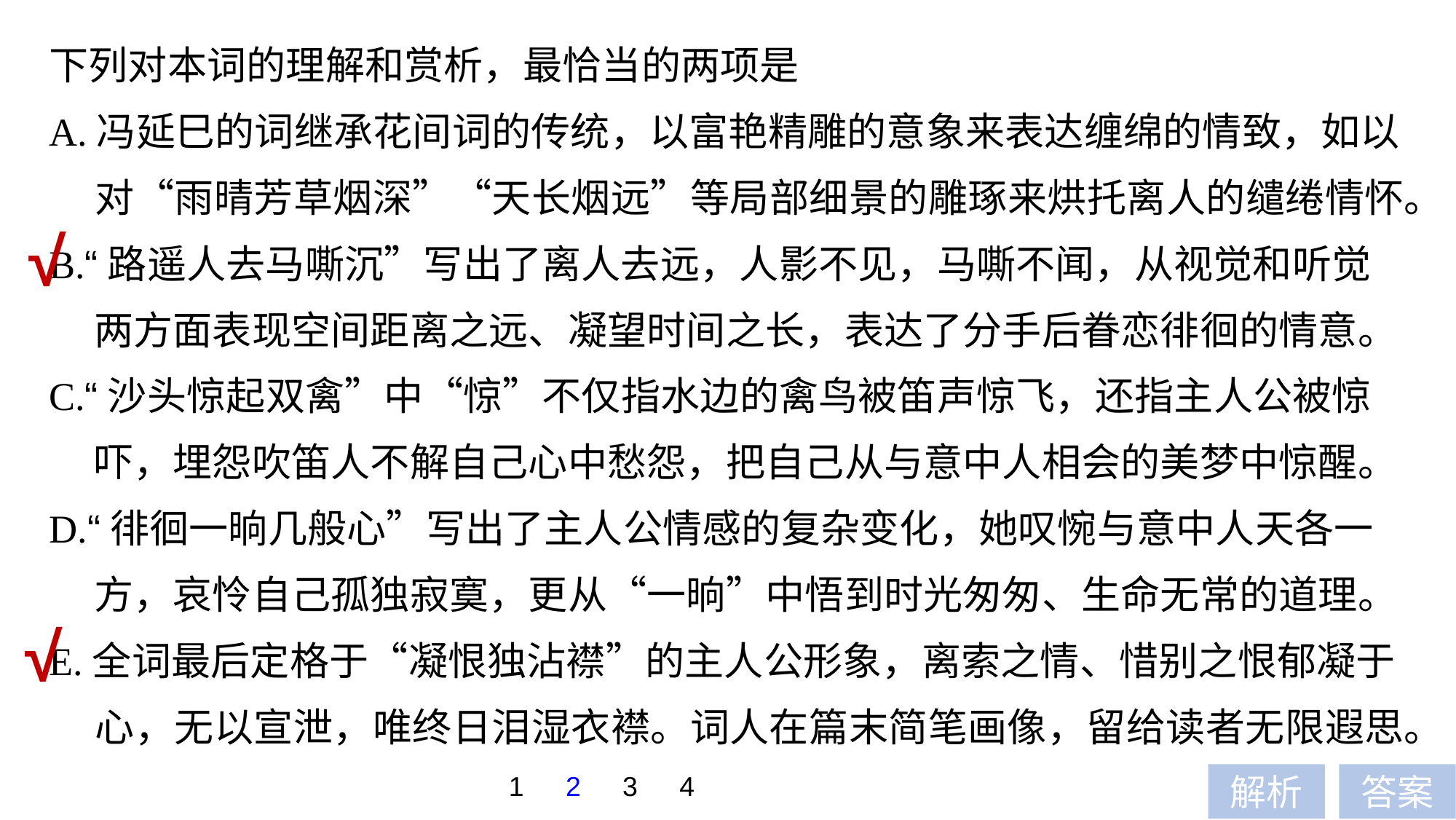

下列对本词的理解和赏析，最恰当的两项是
A.冯延巳的词继承花间词的传统，以富艳精雕的意象来表达缠绵的情致，如以
    对“雨晴芳草烟深”“天长烟远”等局部细景的雕琢来烘托离人的缱绻情怀。
B.“路遥人去马嘶沉”写出了离人去远，人影不见，马嘶不闻，从视觉和听觉
    两方面表现空间距离之远、凝望时间之长，表达了分手后眷恋徘徊的情意。
C.“沙头惊起双禽”中“惊”不仅指水边的禽鸟被笛声惊飞，还指主人公被惊
    吓，埋怨吹笛人不解自己心中愁怨，把自己从与意中人相会的美梦中惊醒。
D.“徘徊一晌几般心”写出了主人公情感的复杂变化，她叹惋与意中人天各一
    方，哀怜自己孤独寂寞，更从“一晌”中悟到时光匆匆、生命无常的道理。
E.全词最后定格于“凝恨独沾襟”的主人公形象，离索之情、惜别之恨郁凝于
    心，无以宣泄，唯终日泪湿衣襟。词人在篇末简笔画像，留给读者无限遐思。
√
√
1
2
3
4
解析
答案